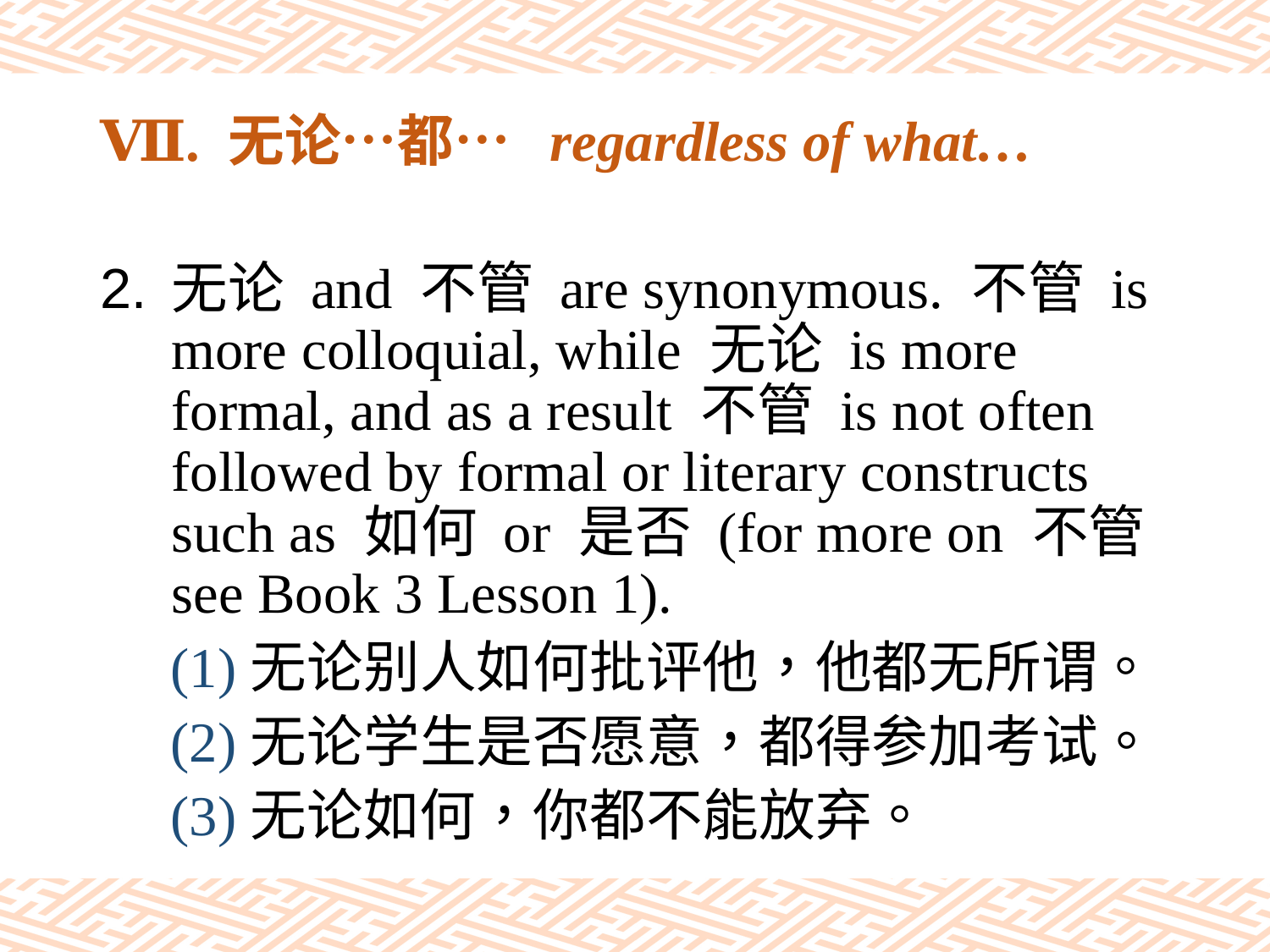

# Ⅶ. 无论…都…  regardless of what…
无论 and 不管 are synonymous. 不管 is more colloquial, while 无论 is more formal, and as a result 不管 is not often followed by formal or literary constructs such as 如何 or 是否 (for more on 不管 see Book 3 Lesson 1).
     (1)无论别人如何批评他，他都无所谓。
     (2)无论学生是否愿意，都得参加考试。
     (3)无论如何，你都不能放弃。